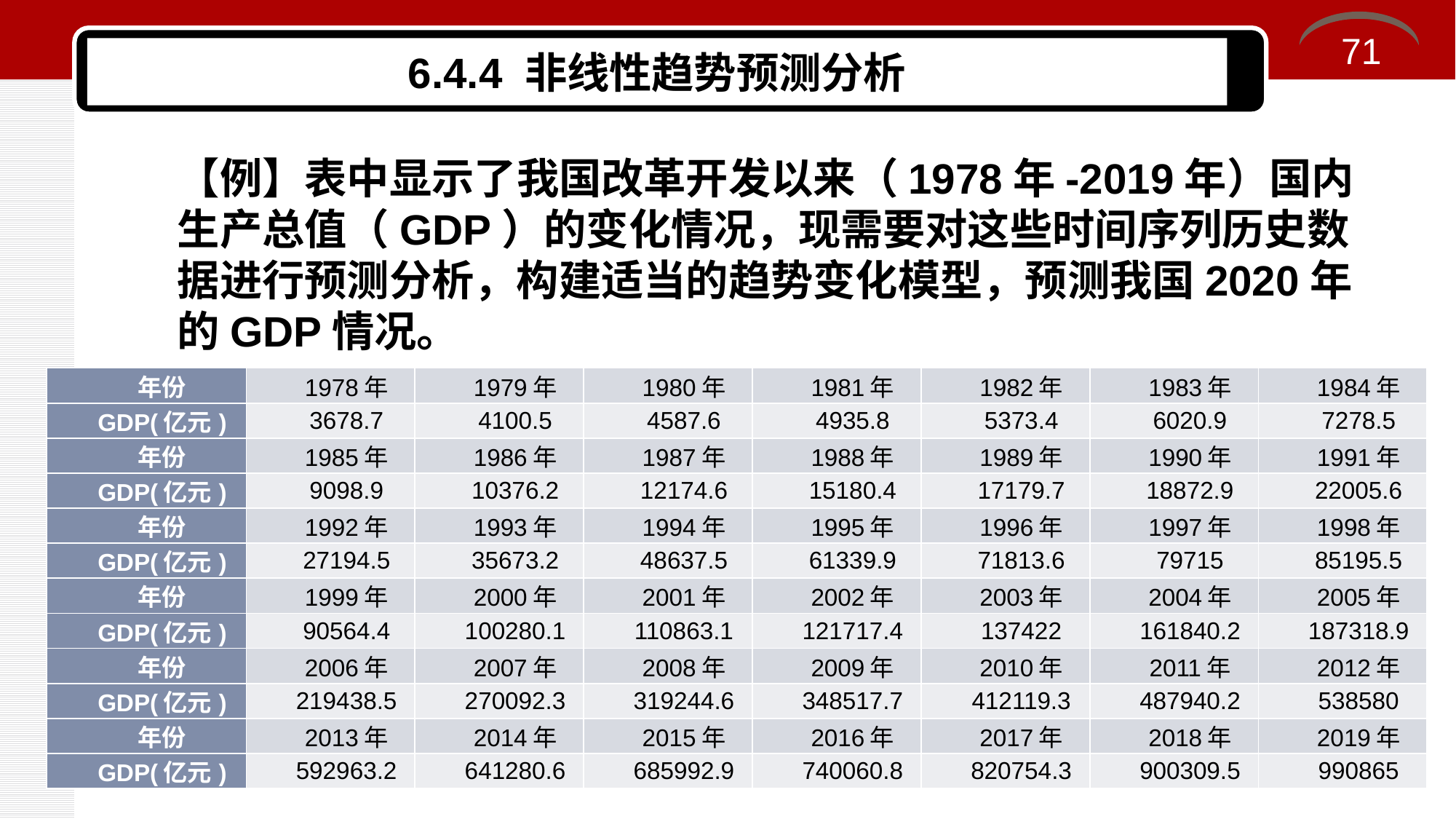

71
# 6.4.4 非线性趋势预测分析
【例】表中显示了我国改革开发以来（1978年-2019年）国内生产总值（GDP）的变化情况，现需要对这些时间序列历史数据进行预测分析，构建适当的趋势变化模型，预测我国2020年的GDP情况。
| 年份 | 1978年 | 1979年 | 1980年 | 1981年 | 1982年 | 1983年 | 1984年 |
| --- | --- | --- | --- | --- | --- | --- | --- |
| GDP(亿元) | 3678.7 | 4100.5 | 4587.6 | 4935.8 | 5373.4 | 6020.9 | 7278.5 |
| 年份 | 1985年 | 1986年 | 1987年 | 1988年 | 1989年 | 1990年 | 1991年 |
| GDP(亿元) | 9098.9 | 10376.2 | 12174.6 | 15180.4 | 17179.7 | 18872.9 | 22005.6 |
| 年份 | 1992年 | 1993年 | 1994年 | 1995年 | 1996年 | 1997年 | 1998年 |
| GDP(亿元) | 27194.5 | 35673.2 | 48637.5 | 61339.9 | 71813.6 | 79715 | 85195.5 |
| 年份 | 1999年 | 2000年 | 2001年 | 2002年 | 2003年 | 2004年 | 2005年 |
| GDP(亿元) | 90564.4 | 100280.1 | 110863.1 | 121717.4 | 137422 | 161840.2 | 187318.9 |
| 年份 | 2006年 | 2007年 | 2008年 | 2009年 | 2010年 | 2011年 | 2012年 |
| GDP(亿元) | 219438.5 | 270092.3 | 319244.6 | 348517.7 | 412119.3 | 487940.2 | 538580 |
| 年份 | 2013年 | 2014年 | 2015年 | 2016年 | 2017年 | 2018年 | 2019年 |
| GDP(亿元) | 592963.2 | 641280.6 | 685992.9 | 740060.8 | 820754.3 | 900309.5 | 990865 |